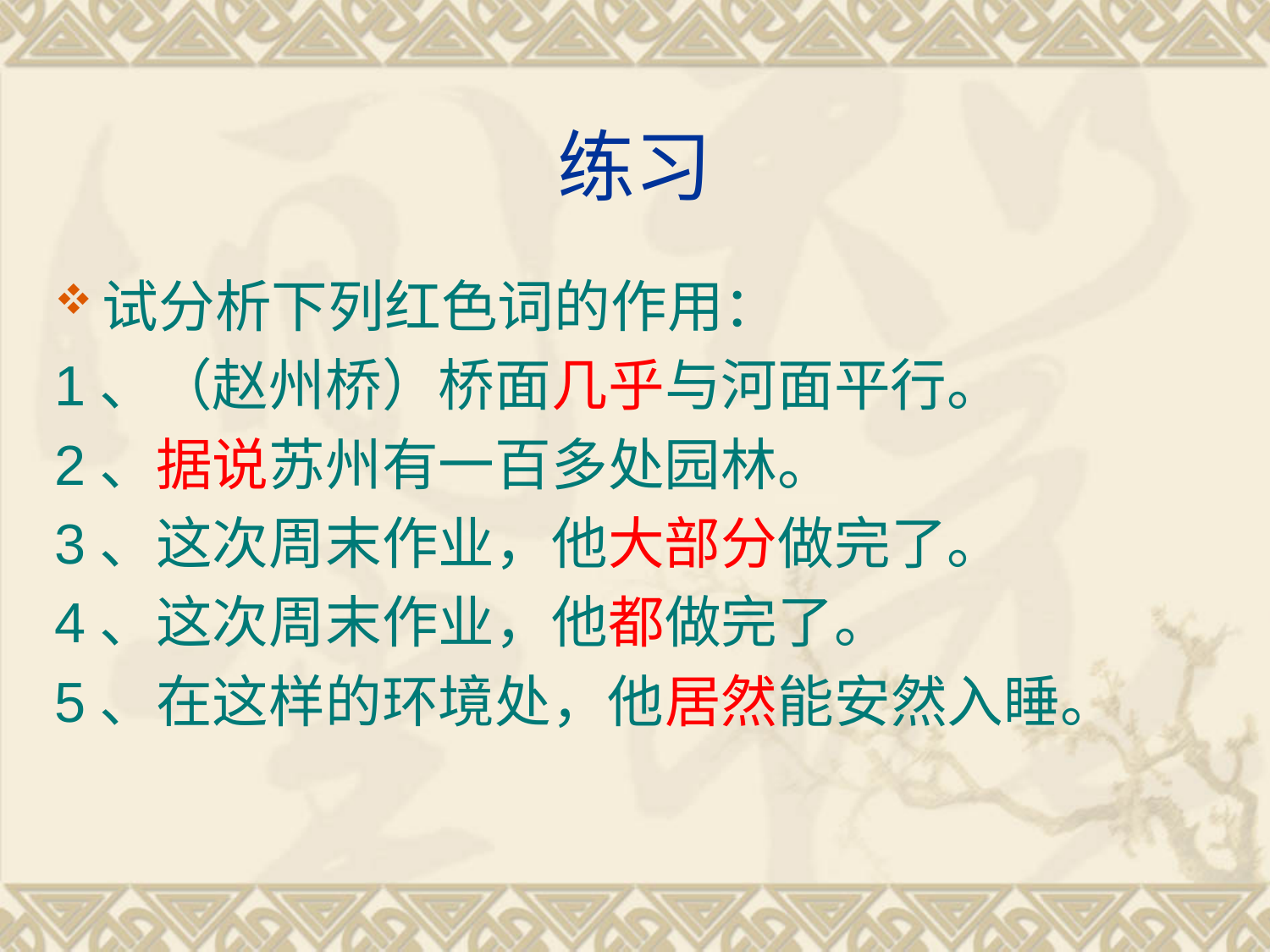

# 练习
试分析下列红色词的作用：
1、（赵州桥）桥面几乎与河面平行。
2、据说苏州有一百多处园林。
3、这次周末作业，他大部分做完了。
4、这次周末作业，他都做完了。
5、在这样的环境处，他居然能安然入睡。